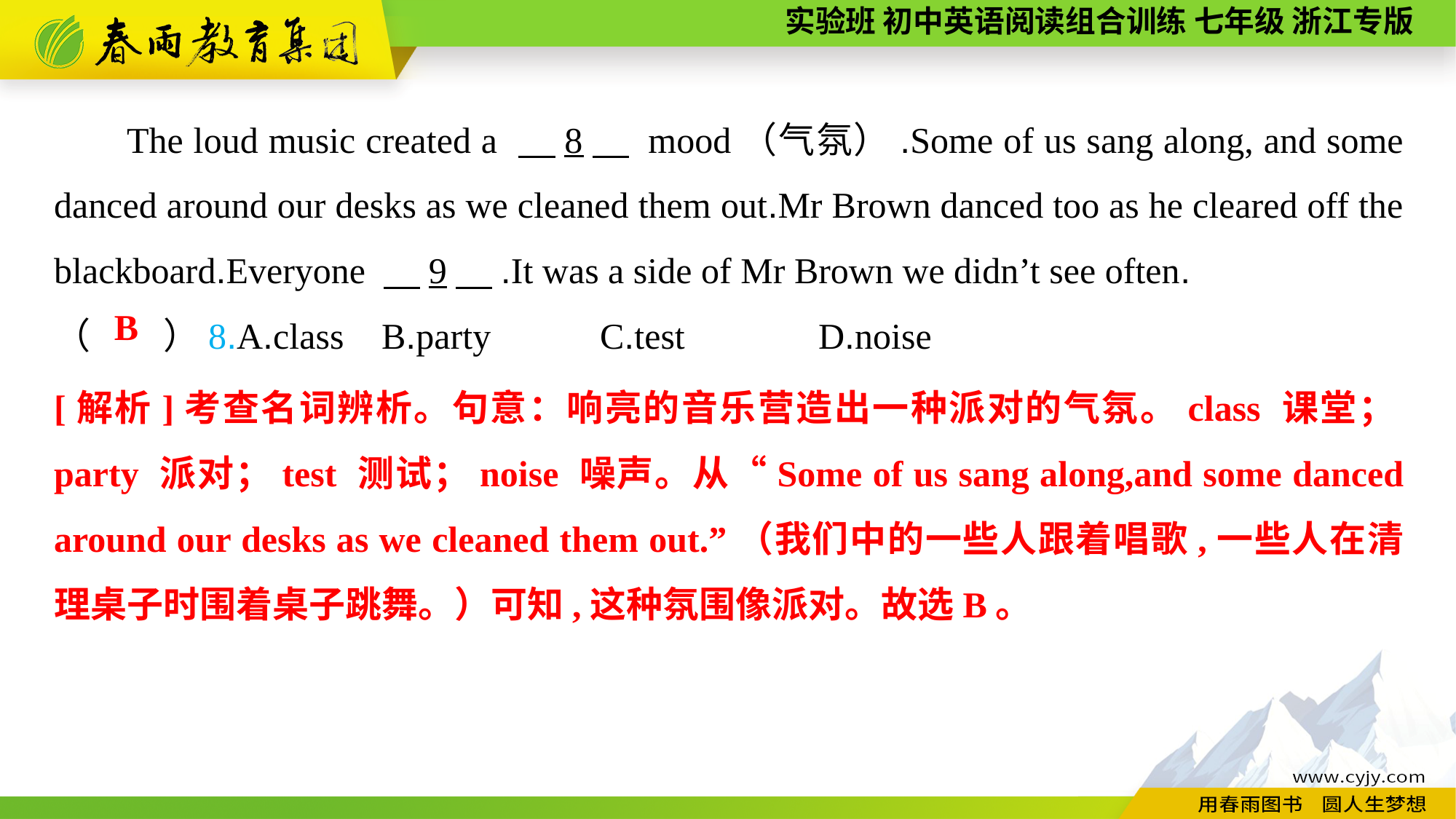

The loud music created a 　8　 mood（气氛）.Some of us sang along, and some danced around our desks as we cleaned them out.Mr Brown danced too as he cleared off the blackboard.Everyone 　9　.It was a side of Mr Brown we didn’t see often.
（　　）8.A.class	B.party	C.test		D.noise
B
[解析]考查名词辨析。句意：响亮的音乐营造出一种派对的气氛。class 课堂；party 派对；test 测试；noise 噪声。从“Some of us sang along,and some danced around our desks as we cleaned them out.”（我们中的一些人跟着唱歌,一些人在清理桌子时围着桌子跳舞。）可知,这种氛围像派对。故选B。